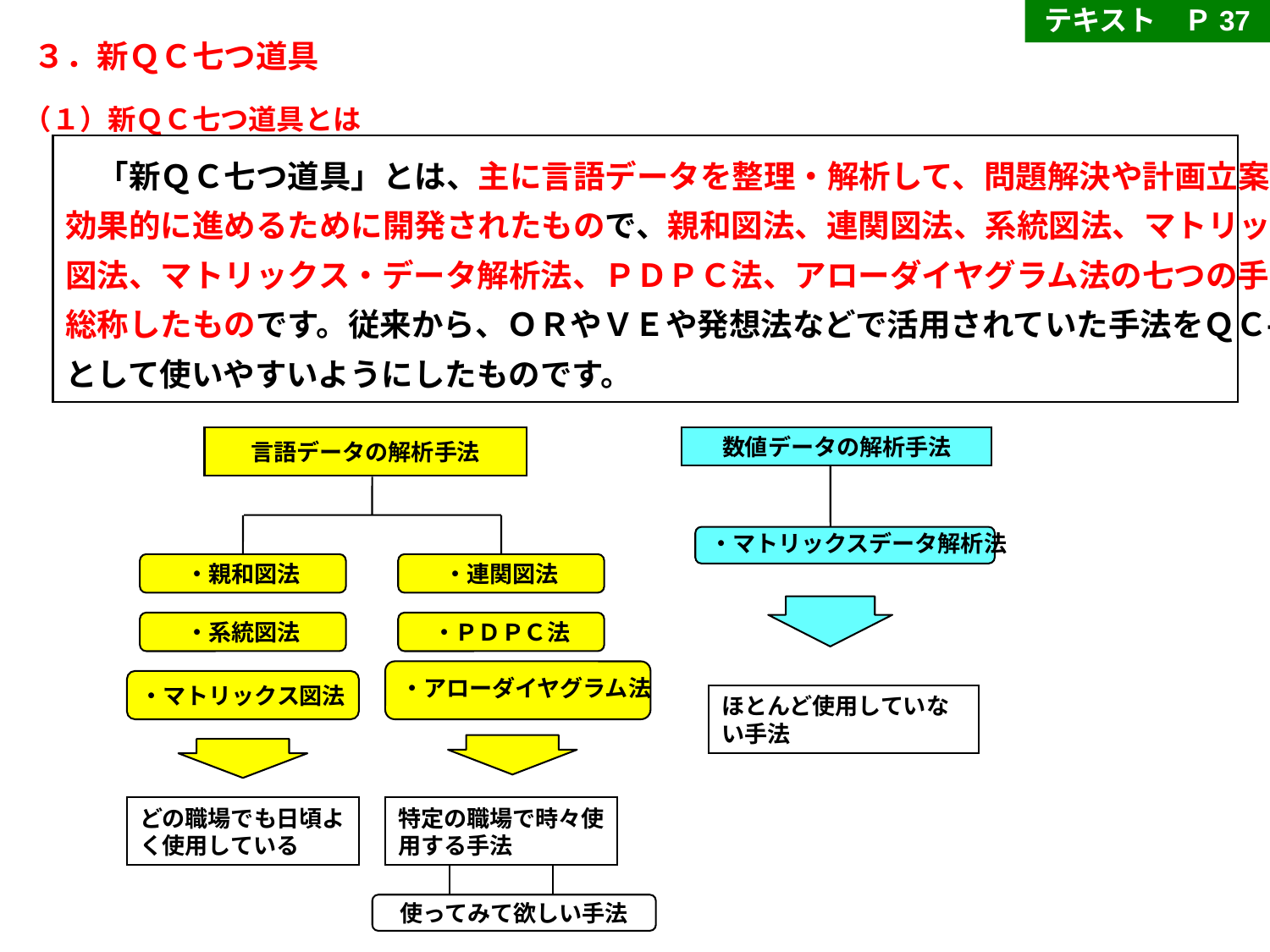

テキスト　Ｐ37
３．新ＱＣ七つ道具
（１）新ＱＣ七つ道具とは
　「新ＱＣ七つ道具」とは、主に言語データを整理・解析して、問題解決や計画立案を
効果的に進めるために開発されたもので、親和図法、連関図法、系統図法、マトリックス
図法、マトリックス・データ解析法、ＰＤＰＣ法、アローダイヤグラム法の七つの手法を
総称したものです。従来から、ＯＲやＶＥや発想法などで活用されていた手法をＱＣ手法
として使いやすいようにしたものです。
言語データの解析手法

・親和図法
・連関図法
・系統図法
・ＰＤＰＣ法

・アローダイヤグラム法
・マトリックス図法

どの職場でも日頃よく使用している
特定の職場で時々使用する手法

使ってみて欲しい手法
数値データの解析手法

・マトリックスデータ解析法

ほとんど使用していない手法